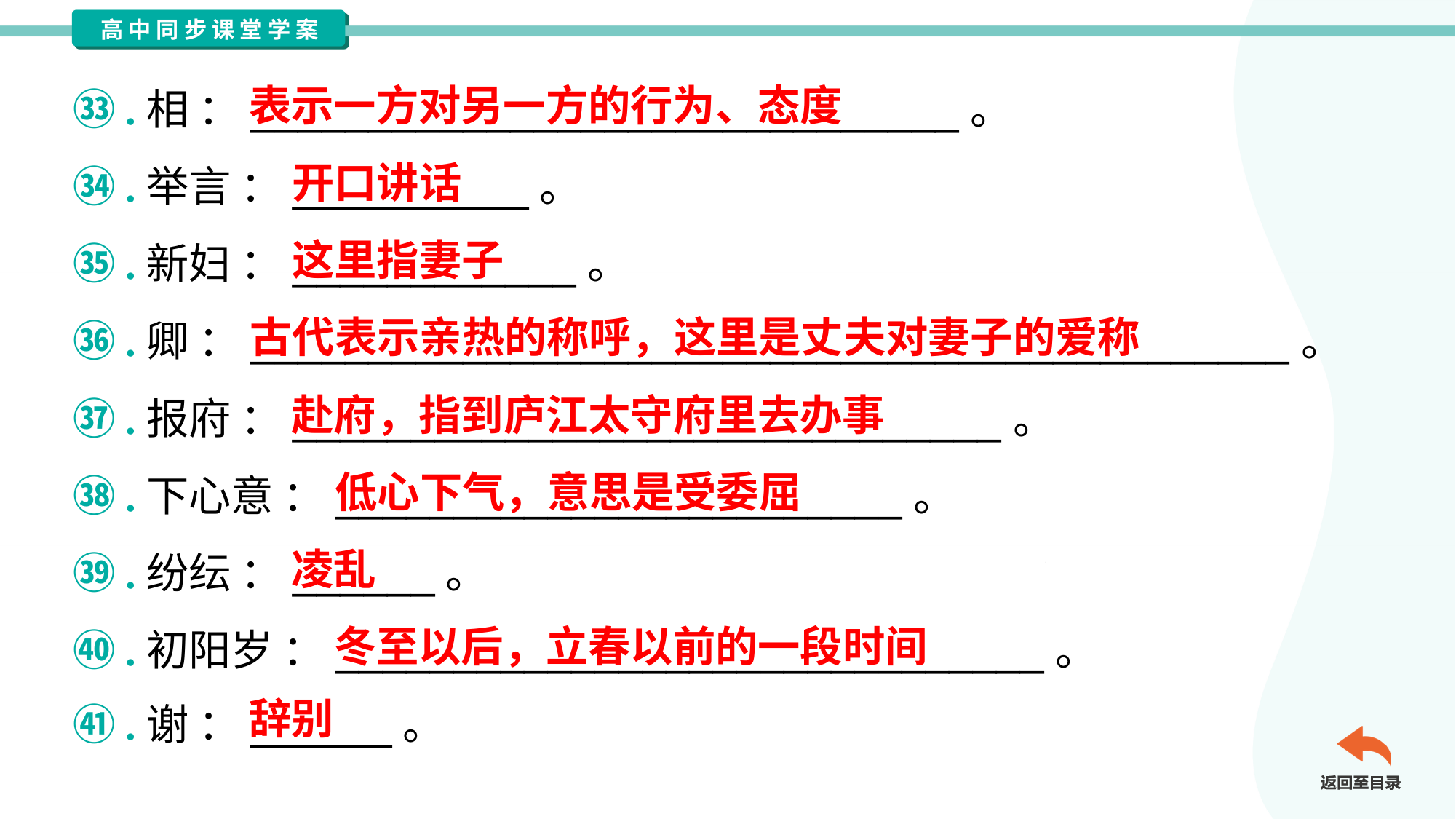

表示一方对另一方的行为、态度
㉝.相 ：______________________________。
㉞.举言 ：__________。
㉟.新妇 ：____________。
㊱.卿 ：____________________________________________。
㊲.报府 ：______________________________。
㊳.下心意 ：________________________。
㊴.纷纭 ：______。
㊵.初阳岁 ：______________________________。
㊶.谢 ：______。
开口讲话
这里指妻子
古代表示亲热的称呼，这里是丈夫对妻子的爱称
赴府，指到庐江太守府里去办事
低心下气，意思是受委屈
凌乱
冬至以后，立春以前的一段时间
辞别